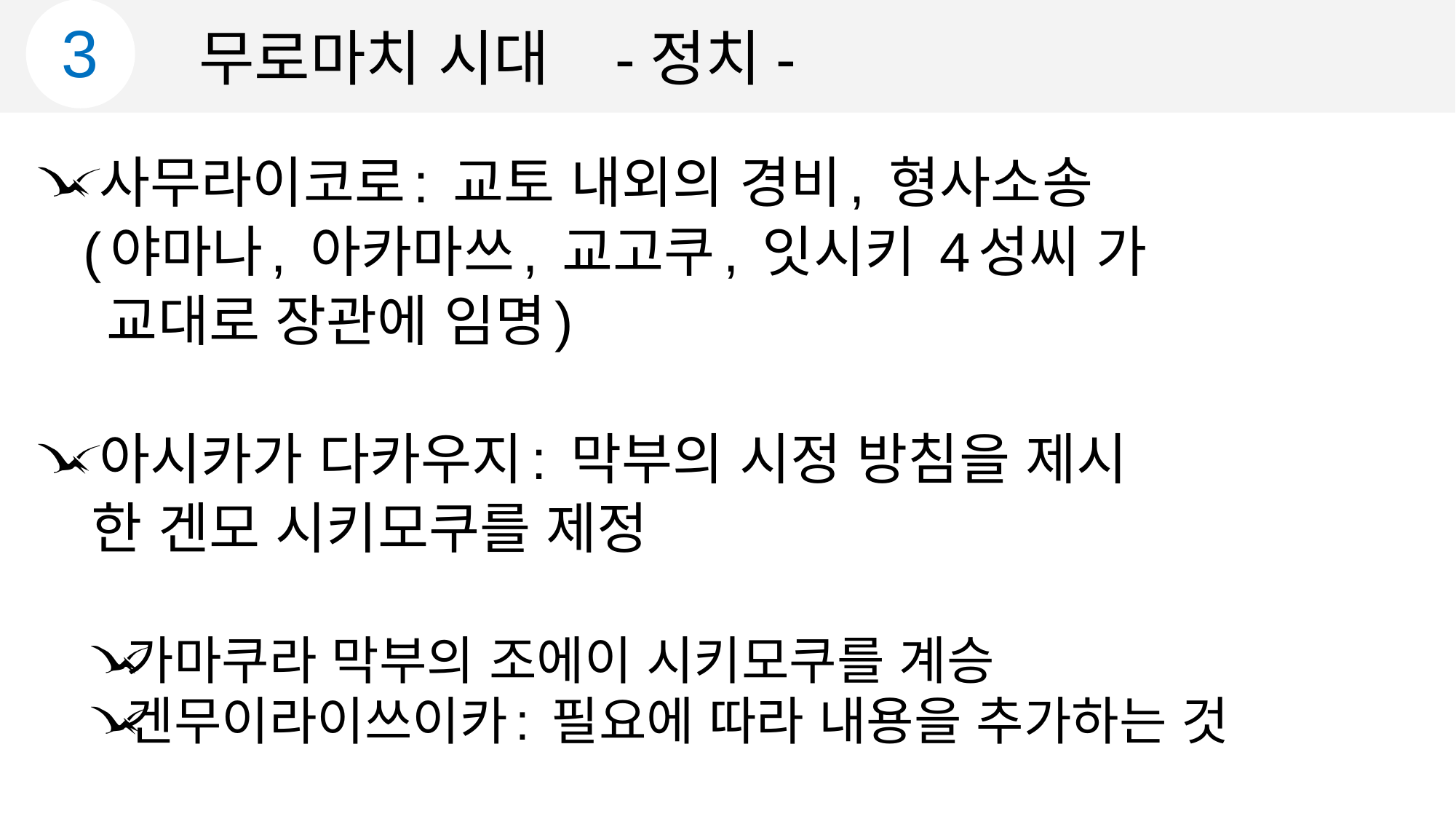

3
무로마치 시대   -정치-
 사무라이코로: 교토 내외의 경비, 형사소송
   (야마나, 아카마쓰, 교고쿠, 잇시키 4성씨 가
    교대로 장관에 임명)

 아시카가 다카우지: 막부의 시정 방침을 제시
   한 겐모 시키모쿠를 제정

가마쿠라 막부의 조에이 시키모쿠를 계승
겐무이라이쓰이카: 필요에 따라 내용을 추가하는 것